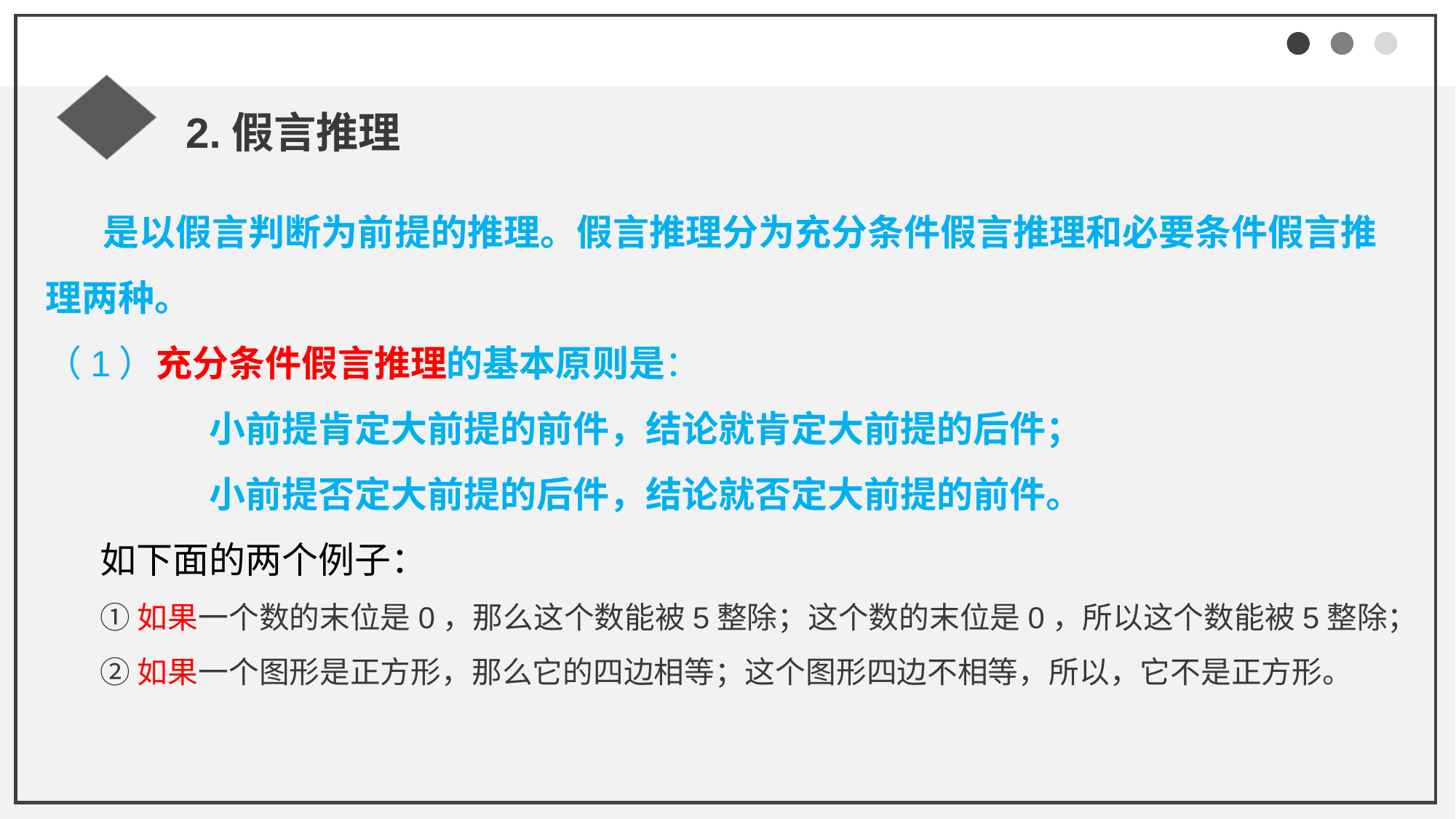

2.假言推理
      是以假言判断为前提的推理。假言推理分为充分条件假言推理和必要条件假言推理两种。
（1）充分条件假言推理的基本原则是：
小前提肯定大前提的前件，结论就肯定大前提的后件；
小前提否定大前提的后件，结论就否定大前提的前件。
如下面的两个例子：
①如果一个数的末位是0，那么这个数能被5整除；这个数的末位是0，所以这个数能被5整除；
②如果一个图形是正方形，那么它的四边相等；这个图形四边不相等，所以，它不是正方形。